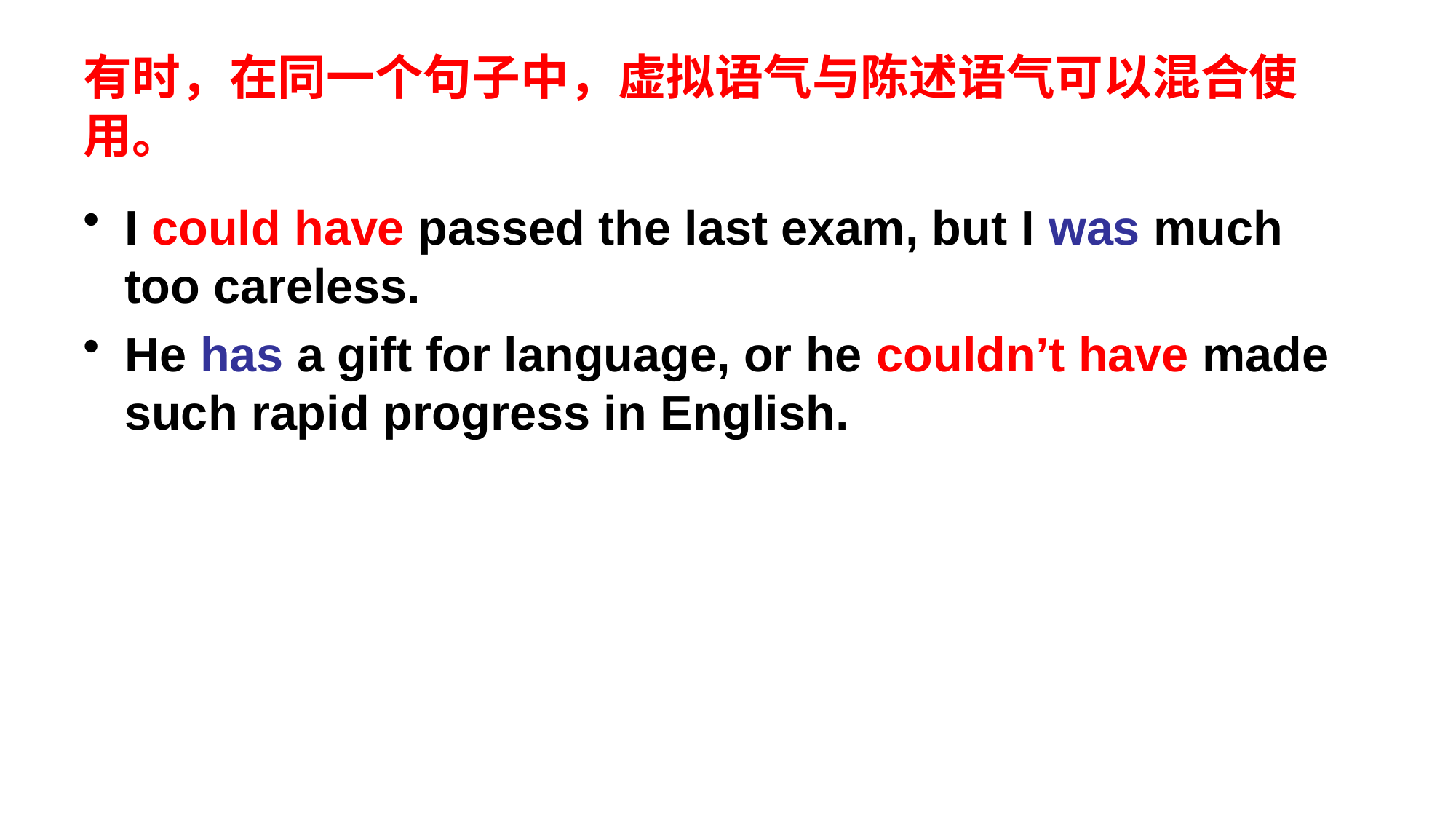

# 有时，在同一个句子中，虚拟语气与陈述语气可以混合使用。
I could have passed the last exam, but I was much too careless.
He has a gift for language, or he couldn’t have made such rapid progress in English.